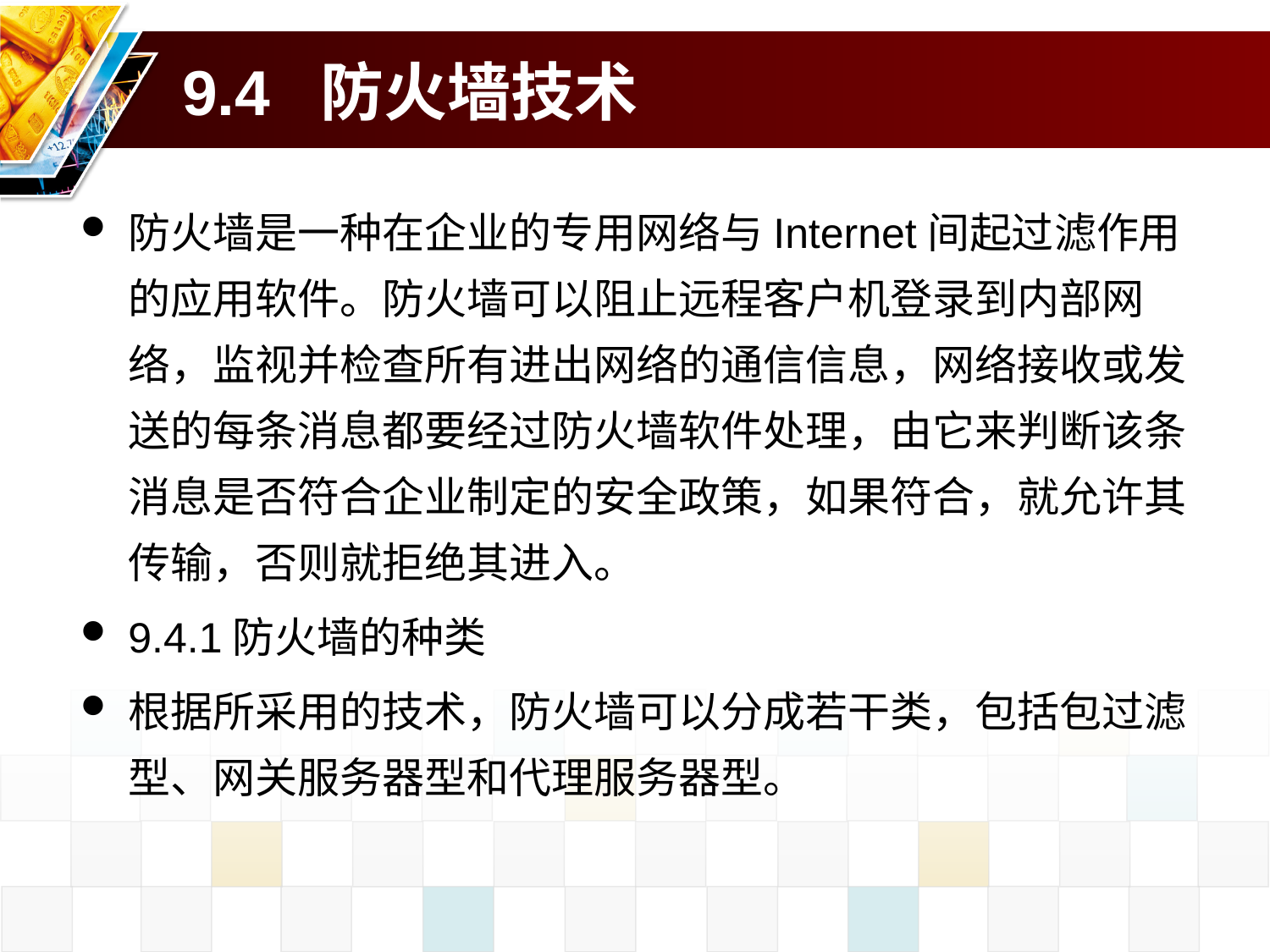

# 9.4  防火墙技术
防火墙是一种在企业的专用网络与Internet间起过滤作用的应用软件。防火墙可以阻止远程客户机登录到内部网络，监视并检查所有进出网络的通信信息，网络接收或发送的每条消息都要经过防火墙软件处理，由它来判断该条消息是否符合企业制定的安全政策，如果符合，就允许其传输，否则就拒绝其进入。
9.4.1防火墙的种类
根据所采用的技术，防火墙可以分成若干类，包括包过滤型、网关服务器型和代理服务器型。